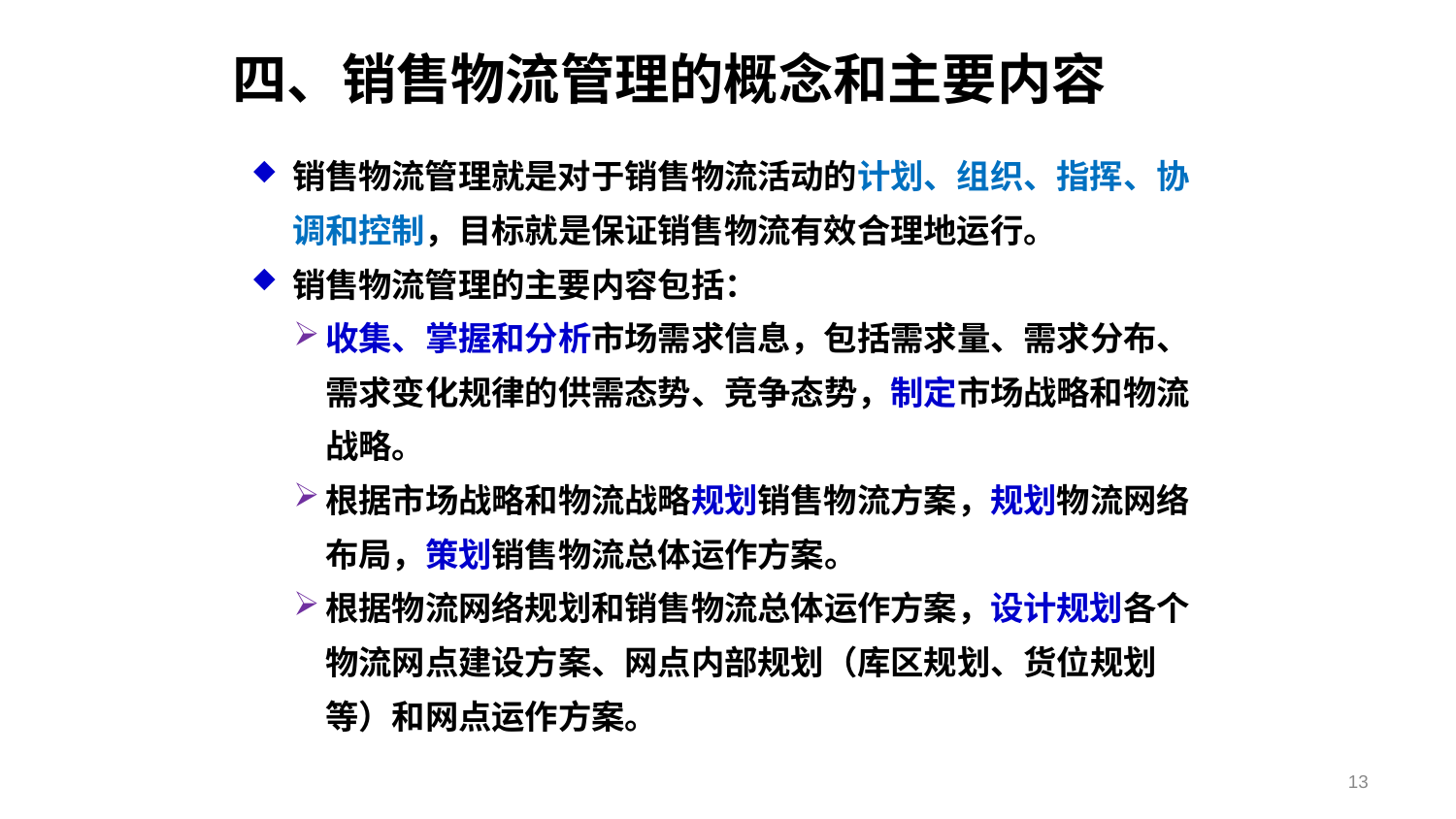

# 四、销售物流管理的概念和主要内容
销售物流管理就是对于销售物流活动的计划、组织、指挥、协调和控制，目标就是保证销售物流有效合理地运行。
销售物流管理的主要内容包括：
收集、掌握和分析市场需求信息，包括需求量、需求分布、需求变化规律的供需态势、竞争态势，制定市场战略和物流战略。
根据市场战略和物流战略规划销售物流方案，规划物流网络布局，策划销售物流总体运作方案。
根据物流网络规划和销售物流总体运作方案，设计规划各个物流网点建设方案、网点内部规划（库区规划、货位规划等）和网点运作方案。

13